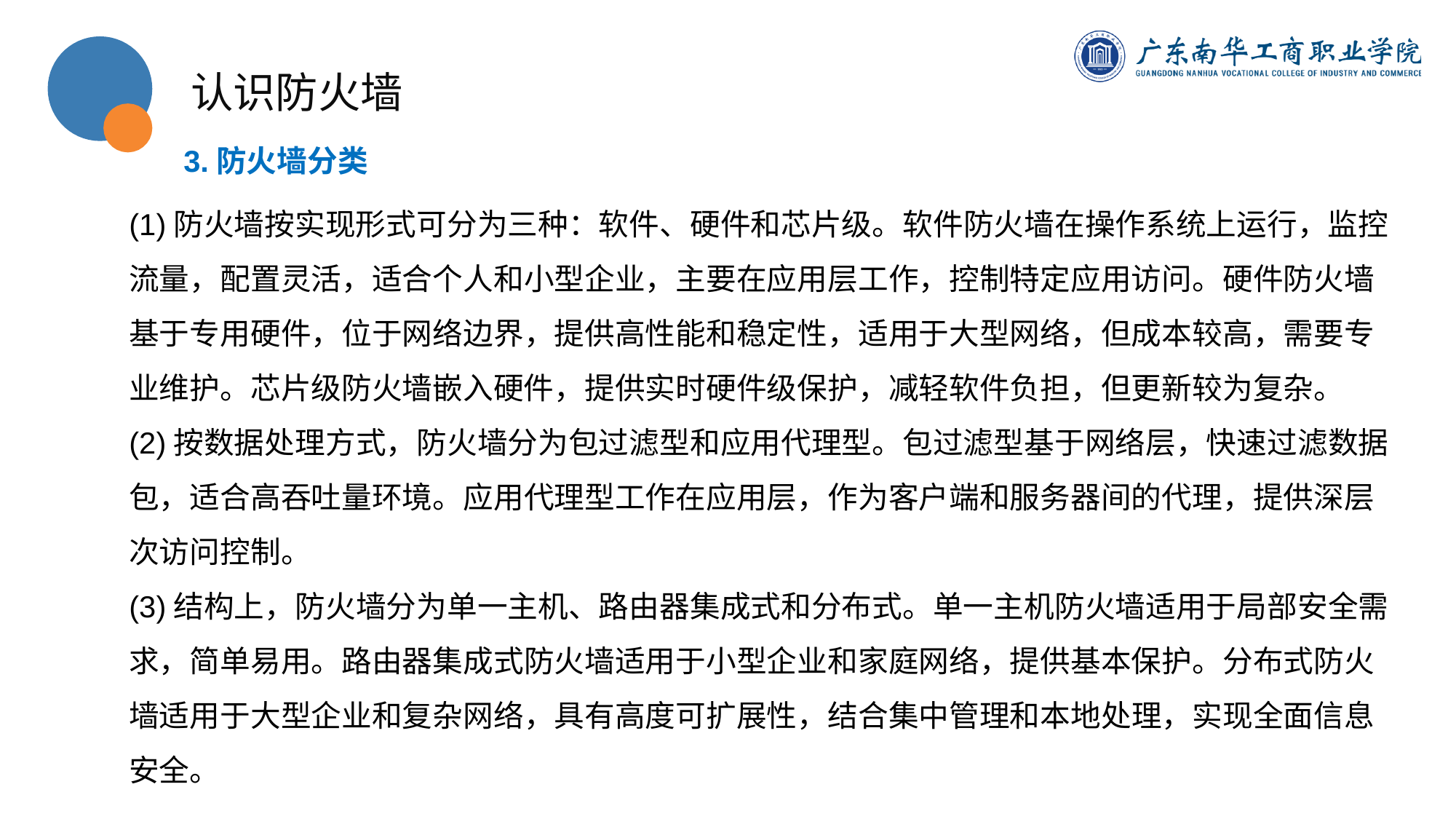

认识防火墙

3.防火墙分类
(1)防火墙按实现形式可分为三种：软件、硬件和芯片级。软件防火墙在操作系统上运行，监控流量，配置灵活，适合个人和小型企业，主要在应用层工作，控制特定应用访问。硬件防火墙基于专用硬件，位于网络边界，提供高性能和稳定性，适用于大型网络，但成本较高，需要专业维护。芯片级防火墙嵌入硬件，提供实时硬件级保护，减轻软件负担，但更新较为复杂。
(2)按数据处理方式，防火墙分为包过滤型和应用代理型。包过滤型基于网络层，快速过滤数据包，适合高吞吐量环境。应用代理型工作在应用层，作为客户端和服务器间的代理，提供深层次访问控制。
(3)结构上，防火墙分为单一主机、路由器集成式和分布式。单一主机防火墙适用于局部安全需求，简单易用。路由器集成式防火墙适用于小型企业和家庭网络，提供基本保护。分布式防火墙适用于大型企业和复杂网络，具有高度可扩展性，结合集中管理和本地处理，实现全面信息安全。